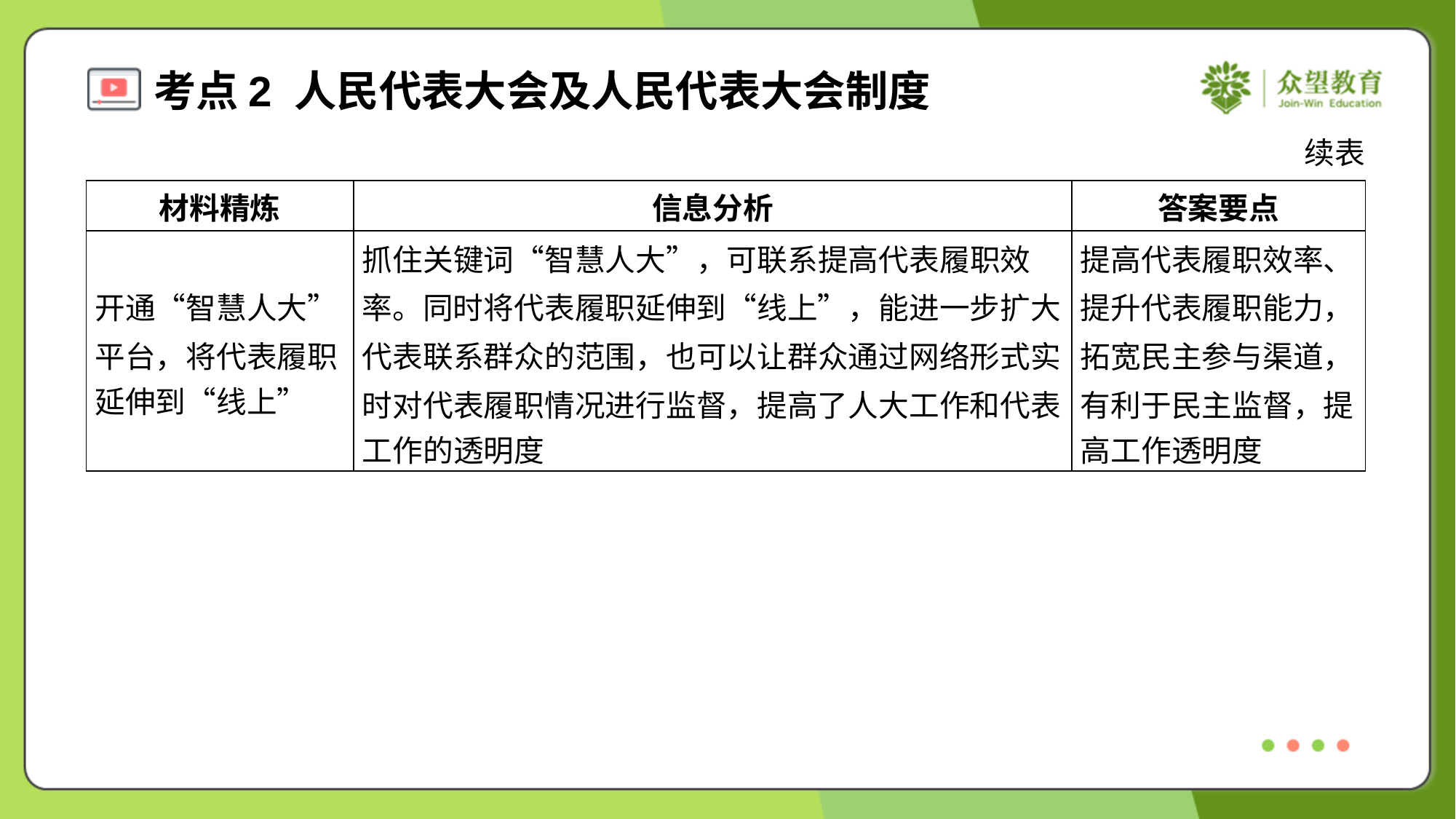

续表
| 材料精炼 | 信息分析 | 答案要点 |
| --- | --- | --- |
| 开通“智慧人大” 平台，将代表履职 延伸到“线上” | 抓住关键词“智慧人大”，可联系提高代表履职效 率。同时将代表履职延伸到“线上”，能进一步扩大 代表联系群众的范围，也可以让群众通过网络形式实 时对代表履职情况进行监督，提高了人大工作和代表 工作的透明度 | 提高代表履职效率、 提升代表履职能力， 拓宽民主参与渠道， 有利于民主监督，提 高工作透明度 |